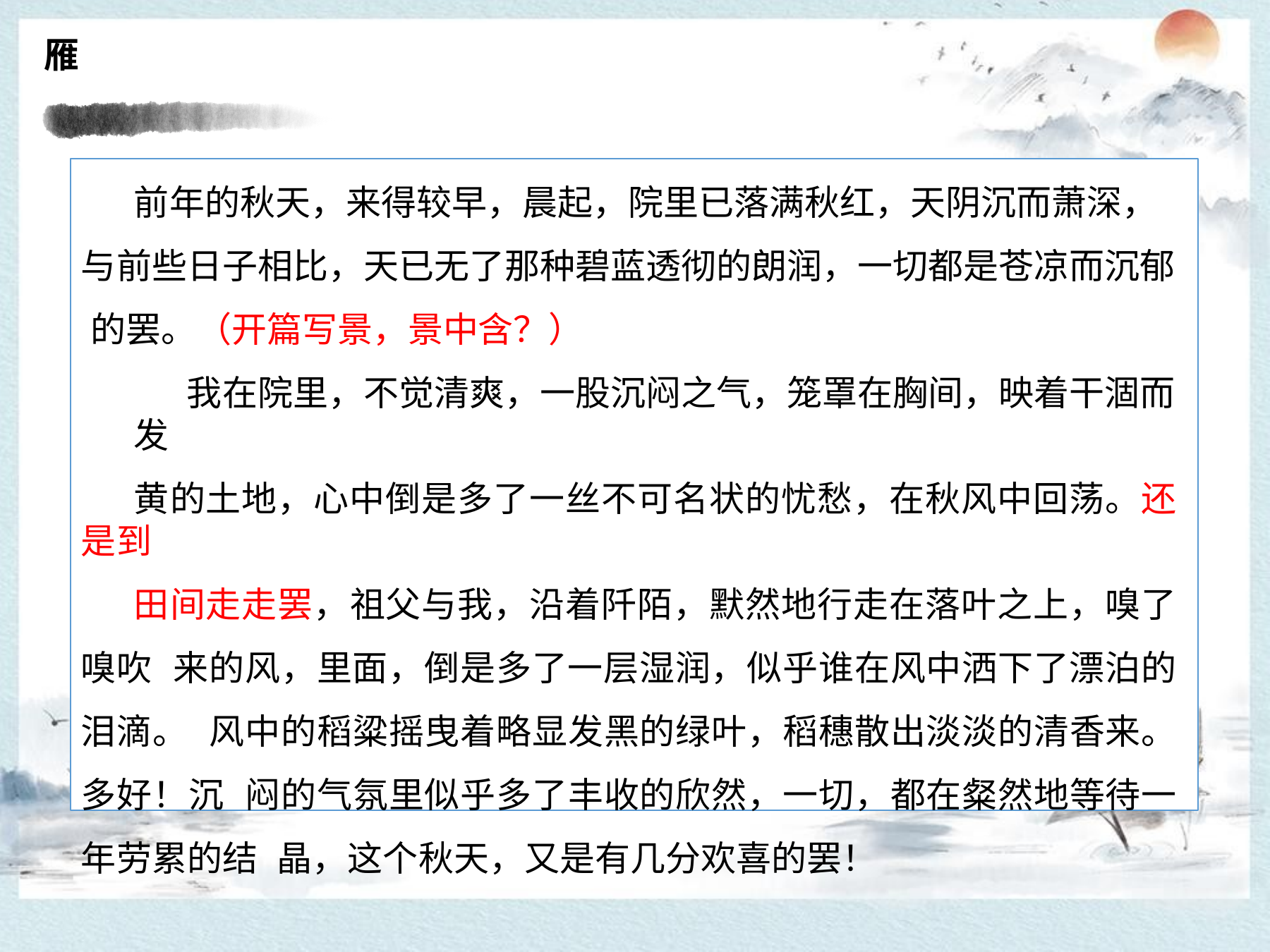

雁

前年的秋天，来得较早，晨起，院里已落满秋红，天阴沉而萧深，  与前些日子相比，天已无了那种碧蓝透彻的朗润，一切都是苍凉而沉郁  的罢。（开篇写景，景中含？）
我在院里，不觉清爽，一股沉闷之气，笼罩在胸间，映着干涸而发
黄的土地，心中倒是多了一丝不可名状的忧愁，在秋风中回荡。还是到
田间走走罢，祖父与我，沿着阡陌，默然地行走在落叶之上，嗅了嗅吹  来的风，里面，倒是多了一层湿润，似乎谁在风中洒下了漂泊的泪滴。  风中的稻粱摇曳着略显发黑的绿叶，稻穗散出淡淡的清香来。多好！沉  闷的气氛里似乎多了丰收的欣然，一切，都在粲然地等待一年劳累的结  晶，这个秋天，又是有几分欢喜的罢！